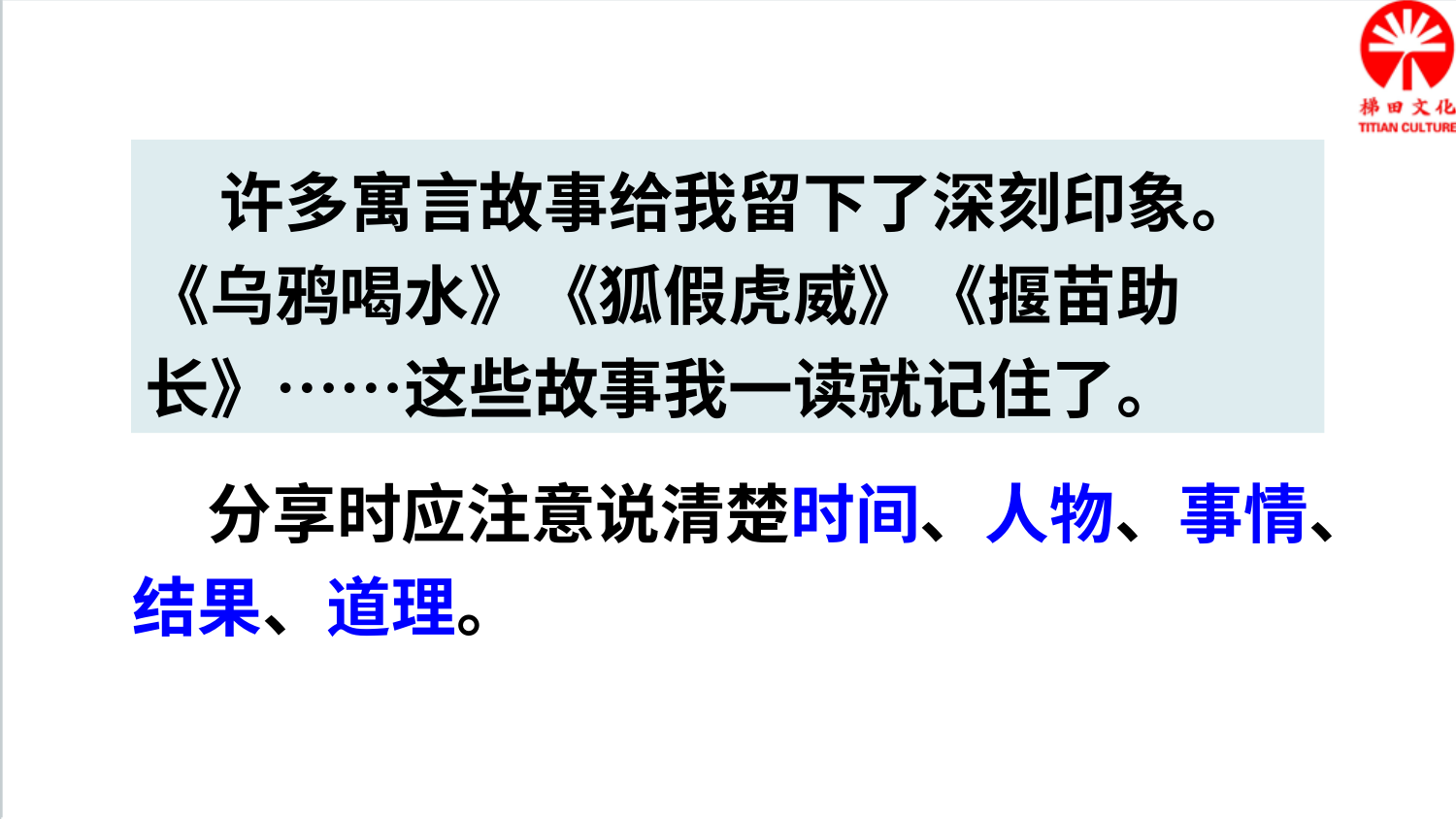

许多寓言故事给我留下了深刻印象。《乌鸦喝水》《狐假虎威》《揠苗助长》……这些故事我一读就记住了。
    分享时应注意说清楚时间、人物、事情、结果、道理。